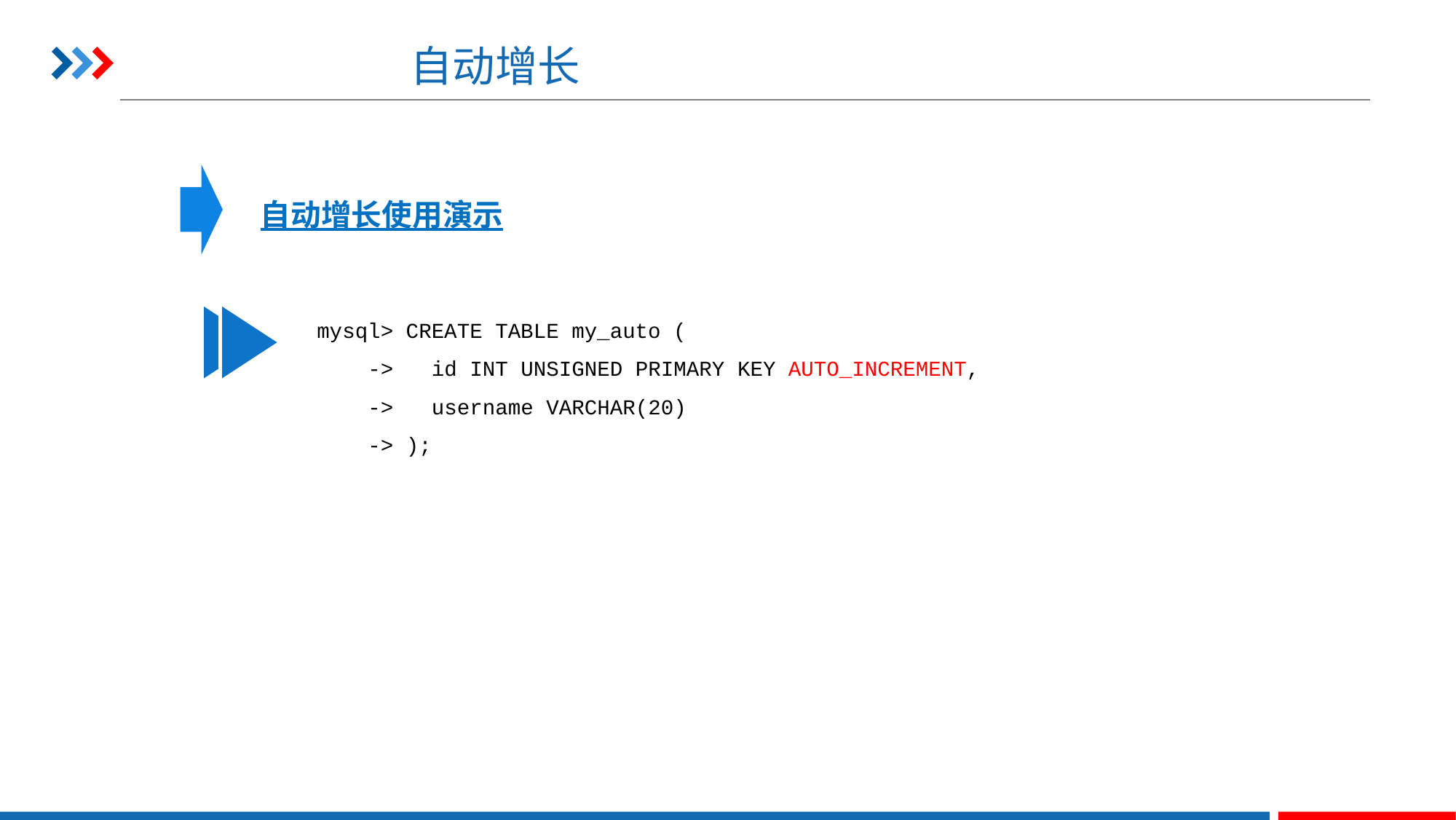

# 自动增长

自动增长使用演示
mysql> CREATE TABLE my_auto (
    ->   id INT UNSIGNED PRIMARY KEY AUTO_INCREMENT,
    ->   username VARCHAR(20)
    -> );